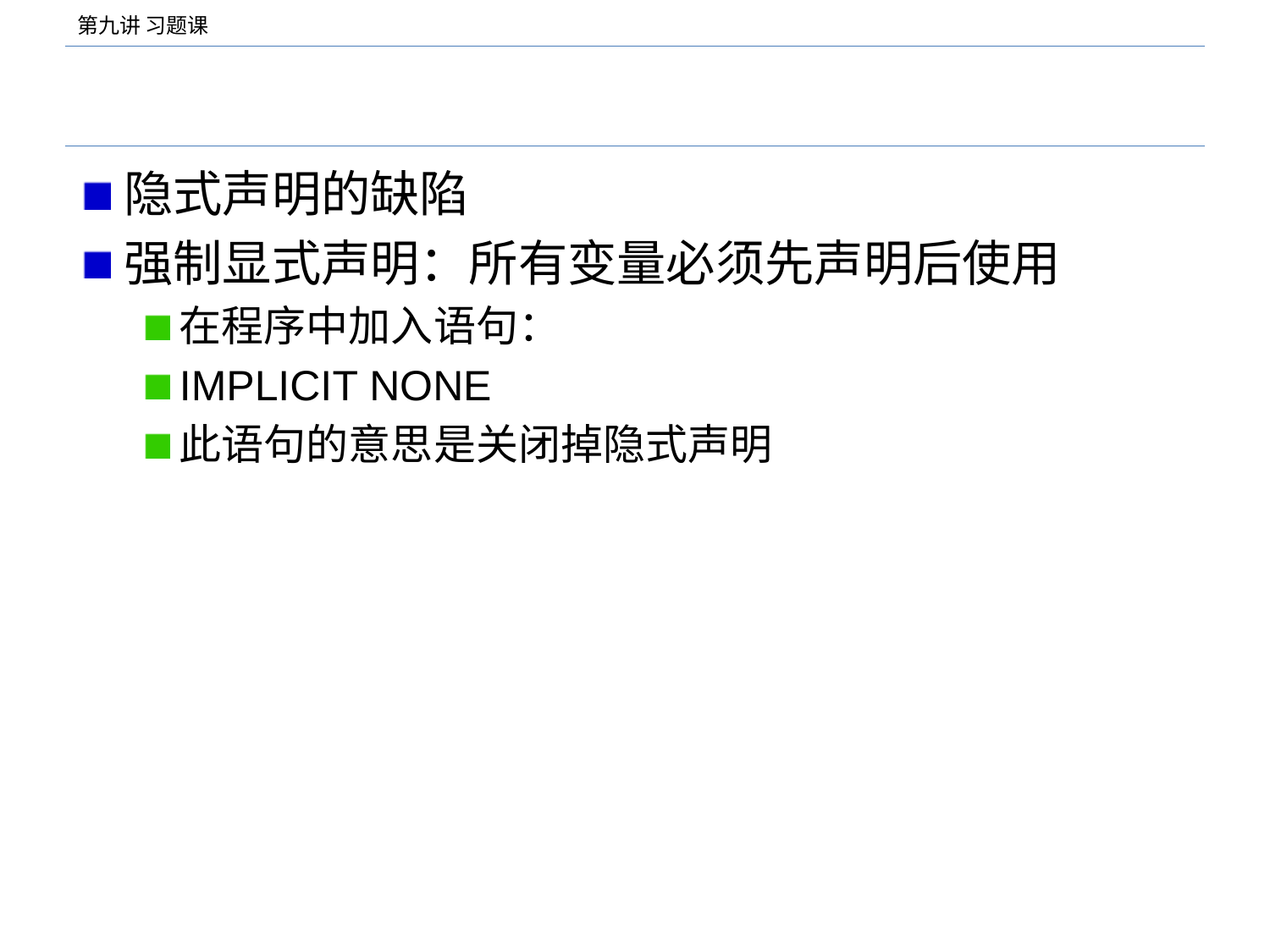

#
隐式声明的缺陷
强制显式声明：所有变量必须先声明后使用
在程序中加入语句：
IMPLICIT NONE
此语句的意思是关闭掉隐式声明